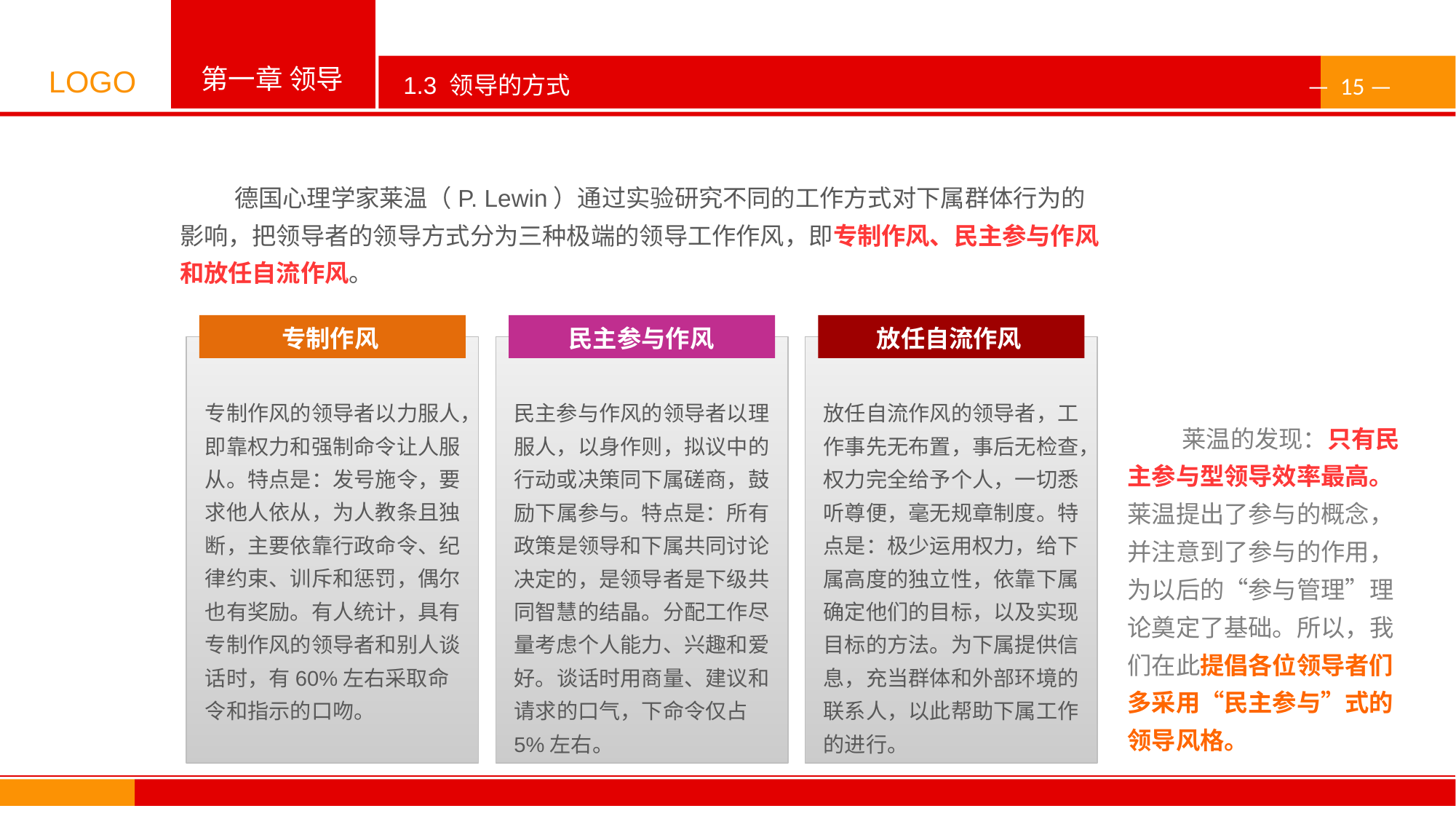

德国心理学家莱温（P. Lewin）通过实验研究不同的工作方式对下属群体行为的影响，把领导者的领导方式分为三种极端的领导工作作风，即专制作风、民主参与作风和放任自流作风。
放任自流作风

放任自流作风的领导者，工作事先无布置，事后无检查，权力完全给予个人，一切悉听尊便，毫无规章制度。特点是：极少运用权力，给下属高度的独立性，依靠下属确定他们的目标，以及实现目标的方法。为下属提供信息，充当群体和外部环境的联系人，以此帮助下属工作的进行。
民主参与作风

民主参与作风的领导者以理服人，以身作则，拟议中的行动或决策同下属磋商，鼓励下属参与。特点是：所有政策是领导和下属共同讨论决定的，是领导者是下级共同智慧的结晶。分配工作尽量考虑个人能力、兴趣和爱好。谈话时用商量、建议和请求的口气，下命令仅占5%左右。

专制作风

专制作风的领导者以力服人，即靠权力和强制命令让人服从。特点是：发号施令，要求他人依从，为人教条且独断，主要依靠行政命令、纪律约束、训斥和惩罚，偶尔也有奖励。有人统计，具有专制作风的领导者和别人谈话时，有60%左右采取命令和指示的口吻。
莱温的发现：只有民主参与型领导效率最高。莱温提出了参与的概念，并注意到了参与的作用，为以后的“参与管理”理论奠定了基础。所以，我们在此提倡各位领导者们多采用“民主参与”式的领导风格。